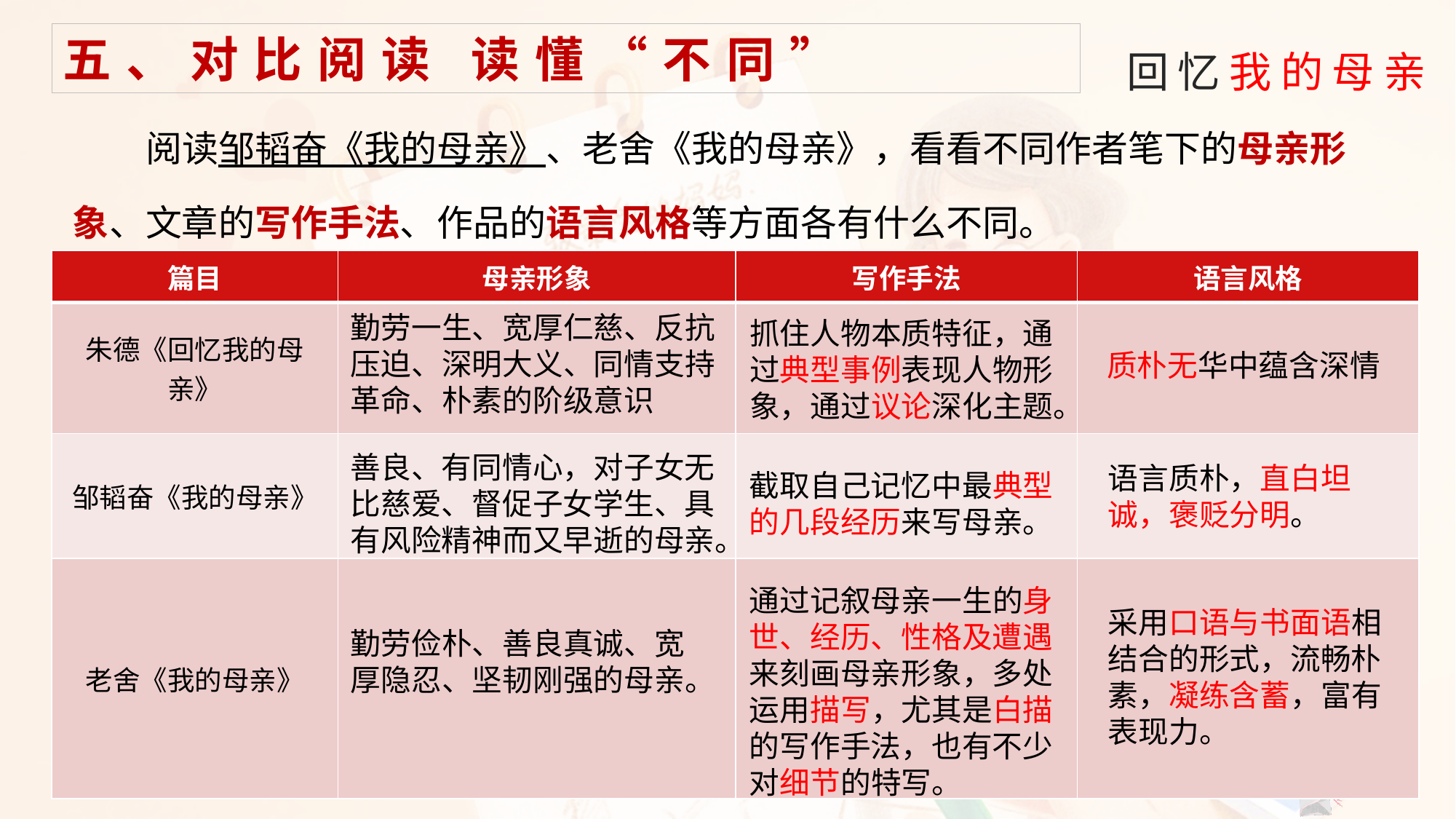

五、对比阅读 读懂“不同”
阅读邹韬奋《我的母亲》、老舍《我的母亲》，看看不同作者笔下的母亲形象、文章的写作手法、作品的语言风格等方面各有什么不同。
| 篇目 | 母亲形象 | 写作手法 | 语言风格 |
| --- | --- | --- | --- |
| 朱德《回忆我的母亲》 |  |  |  |
| 邹韬奋《我的母亲》 |  |  |  |
| 老舍《我的母亲》 |  |  |  |
勤劳一生、宽厚仁慈、反抗压迫、深明大义、同情支持革命、朴素的阶级意识
抓住人物本质特征，通过典型事例表现人物形
象，通过议论深化主题。
质朴无华中蕴含深情
善良、有同情心，对子女无比慈爱、督促子女学生、具有风险精神而又早逝的母亲。
语言质朴，直白坦诚，褒贬分明。
截取自己记忆中最典型的几段经历来写母亲。
通过记叙母亲一生的身世、经历、性格及遭遇来刻画母亲形象，多处运用描写，尤其是白描的写作手法，也有不少对细节的特写。
采用口语与书面语相结合的形式，流畅朴素，凝练含蓄，富有表现力。
勤劳俭朴、善良真诚、宽厚隐忍、坚韧刚强的母亲。